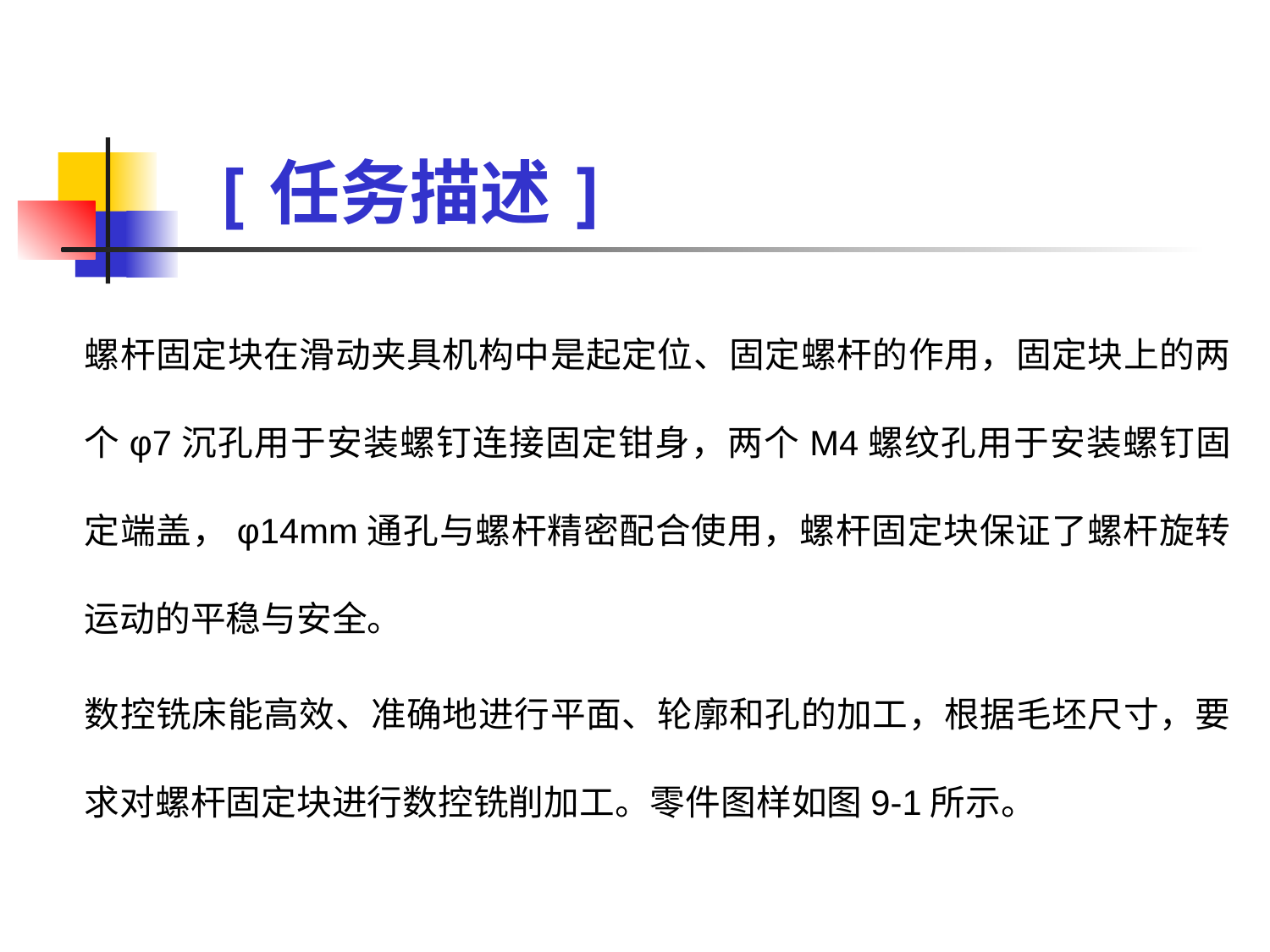

# [任务描述]
螺杆固定块在滑动夹具机构中是起定位、固定螺杆的作用，固定块上的两个φ7沉孔用于安装螺钉连接固定钳身，两个M4螺纹孔用于安装螺钉固定端盖，φ14mm通孔与螺杆精密配合使用，螺杆固定块保证了螺杆旋转运动的平稳与安全。
数控铣床能高效、准确地进行平面、轮廓和孔的加工，根据毛坯尺寸，要求对螺杆固定块进行数控铣削加工。零件图样如图9-1所示。